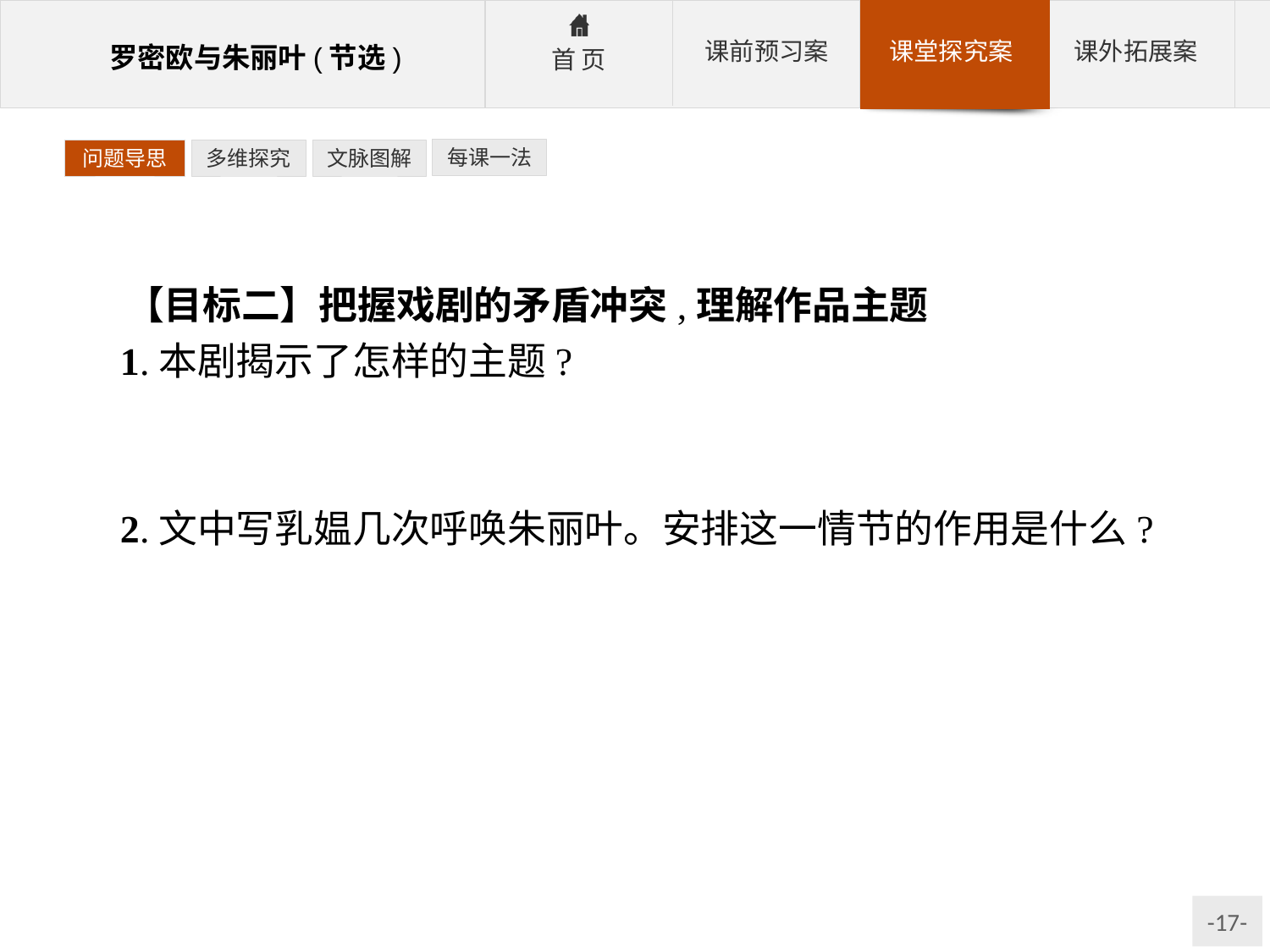

每课一法
问题导思
多维探究
文脉图解
【目标二】把握戏剧的矛盾冲突,理解作品主题
1.本剧揭示了怎样的主题?
参考答案:歌颂对自由爱情的追求,控诉封建伦理观念的罪恶,批判陈旧腐朽的封建思想。
2.文中写乳媪几次呼唤朱丽叶。安排这一情节的作用是什么?
参考答案:营造紧张气氛,让朱丽叶冒险和罗密欧说完最后三句话,表现朱丽叶对罗密欧的爱。并以乳媪的叫声结束此段情节,进而推动剧情发展。